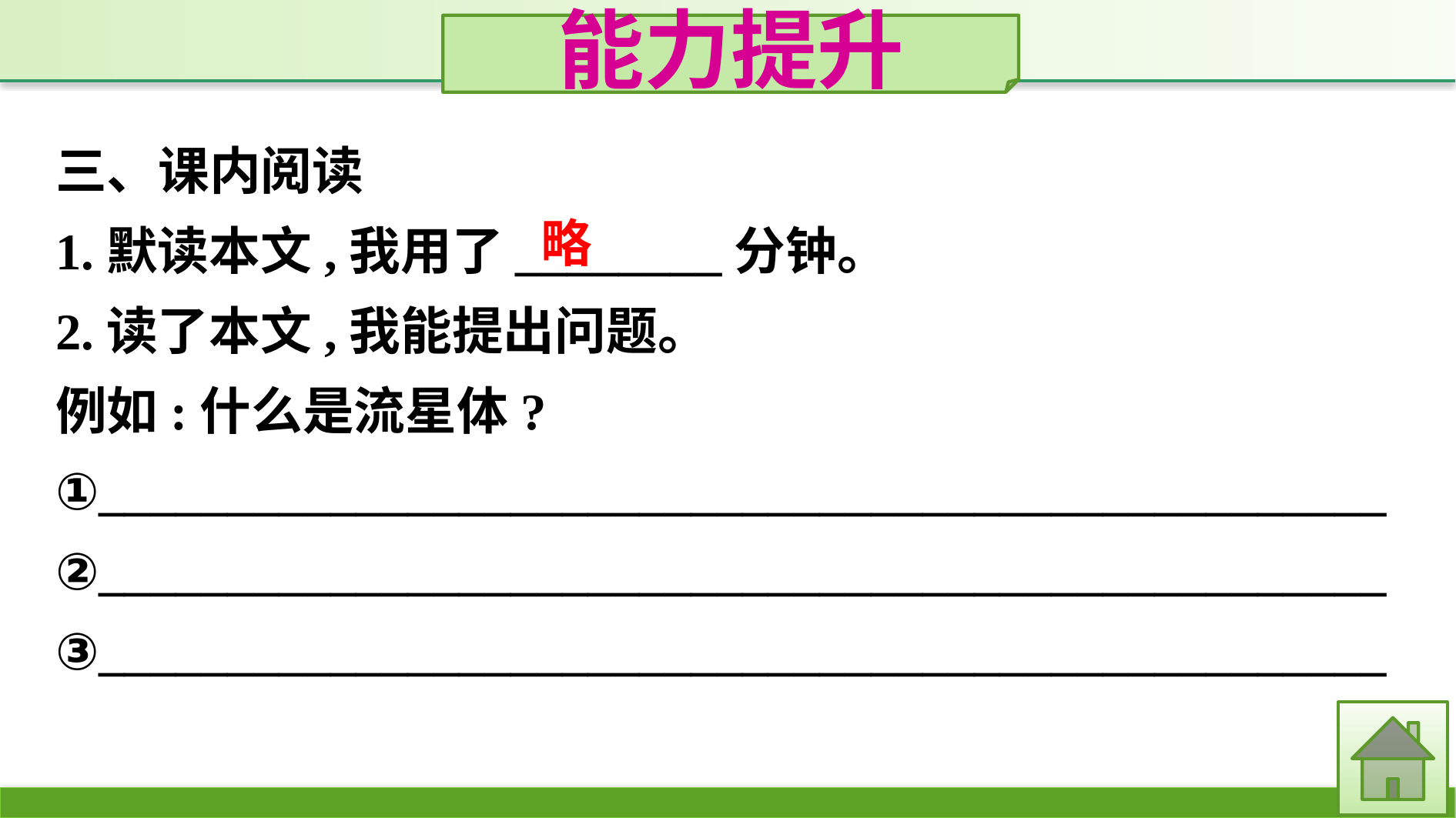

能力提升
三、课内阅读
1.默读本文,我用了________分钟。
2.读了本文,我能提出问题。
例如:什么是流星体?
①__________________________________________________
②__________________________________________________
③__________________________________________________
略